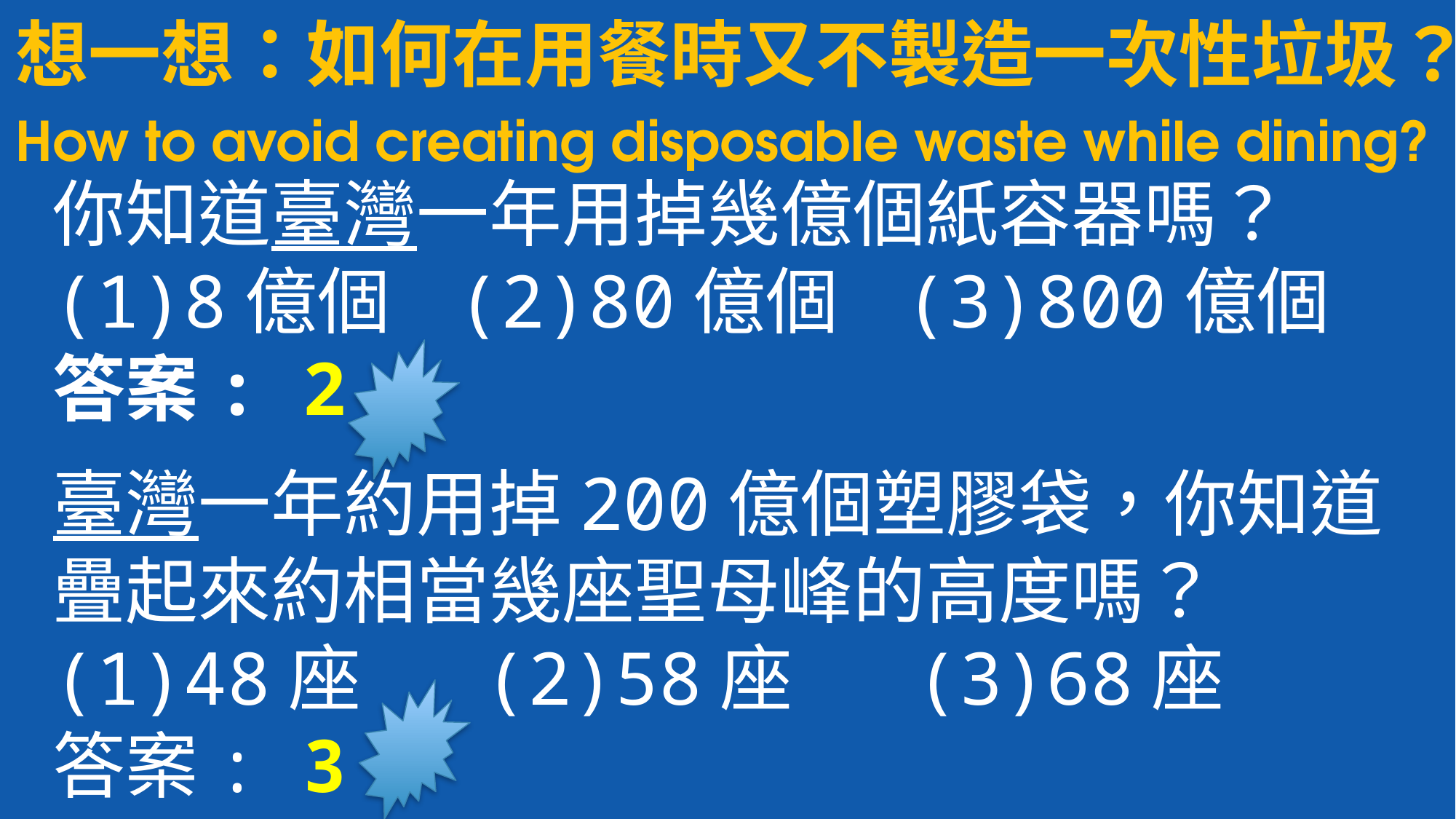

想一想：如何在用餐時又不製造一次性垃圾？
How to avoid creating disposable waste while dining?
# 你知道臺灣一年用掉幾億個紙容器嗎？ (1)8億個   (2)80億個   (3)800億個 答案: 2

臺灣一年約用掉200億個塑膠袋，你知道疊起來約相當幾座聖母峰的高度嗎？
(1)48座 　 (2)58座 　 (3)68座
答案: 3